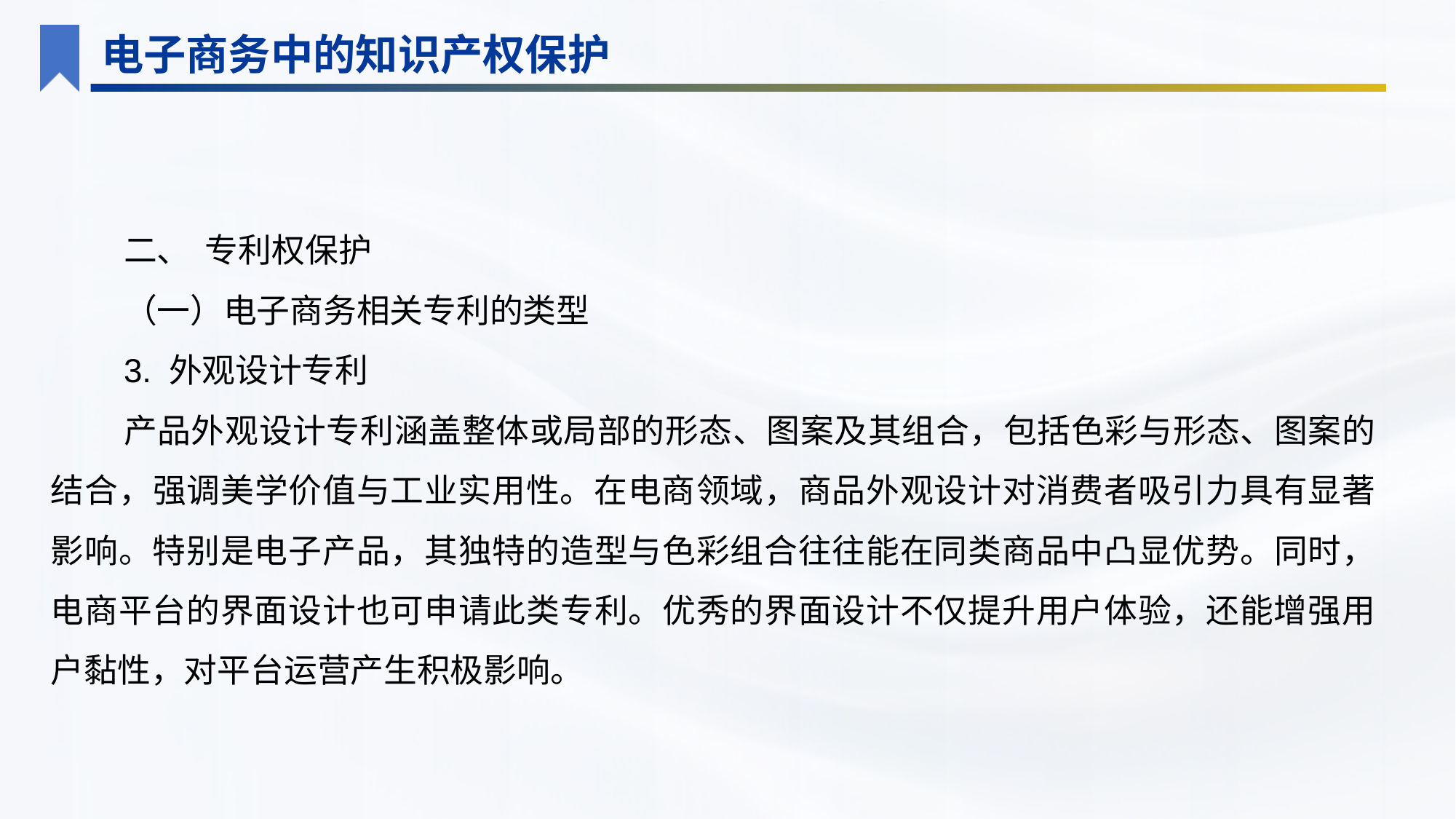

电子商务中的知识产权保护
二、  专利权保护
（一）电子商务相关专利的类型
3. 外观设计专利
产品外观设计专利涵盖整体或局部的形态、图案及其组合，包括色彩与形态、图案的结合，强调美学价值与工业实用性。在电商领域，商品外观设计对消费者吸引力具有显著影响。特别是电子产品，其独特的造型与色彩组合往往能在同类商品中凸显优势。同时，电商平台的界面设计也可申请此类专利。优秀的界面设计不仅提升用户体验，还能增强用户黏性，对平台运营产生积极影响。